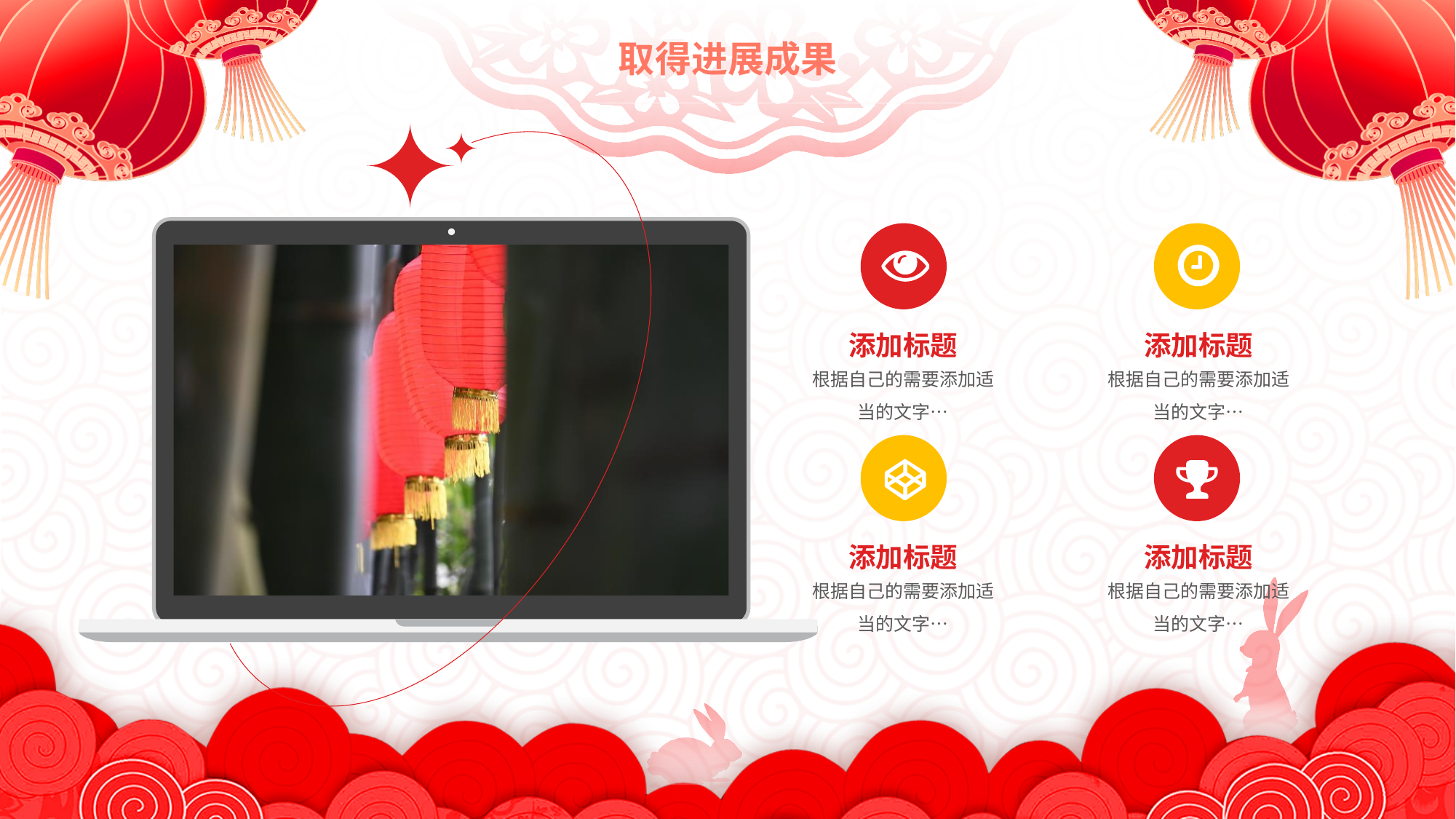

取得进展成果

添加标题
根据自己的需要添加适当的文字…
添加标题
根据自己的需要添加适当的文字…

添加标题
根据自己的需要添加适当的文字…
添加标题
根据自己的需要添加适当的文字…